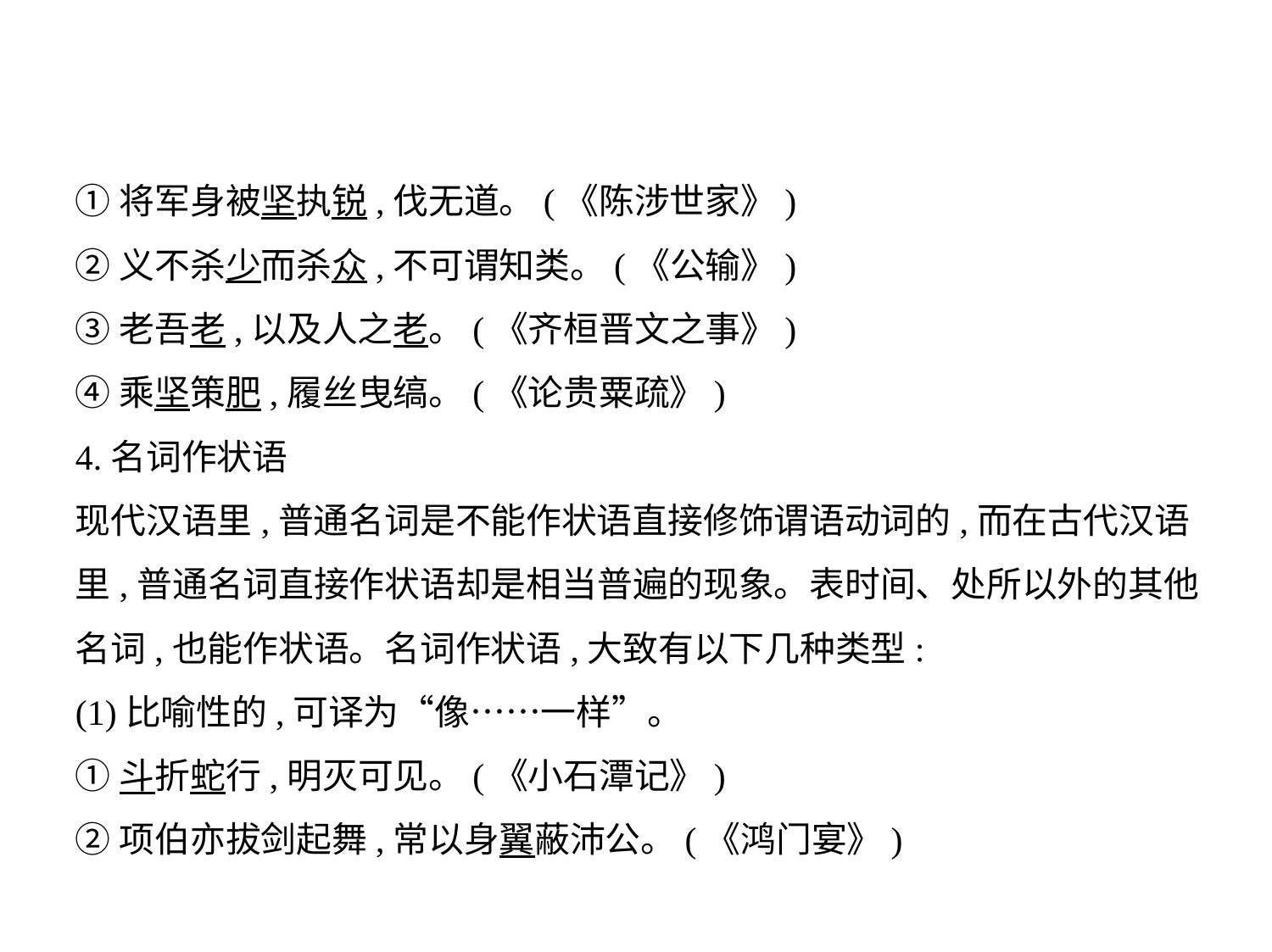

①将军身被坚执锐,伐无道。(《陈涉世家》)
②义不杀少而杀众,不可谓知类。(《公输》)
③老吾老,以及人之老。(《齐桓晋文之事》)
④乘坚策肥,履丝曳缟。(《论贵粟疏》)
4.名词作状语
现代汉语里,普通名词是不能作状语直接修饰谓语动词的,而在古代汉语
里,普通名词直接作状语却是相当普遍的现象。表时间、处所以外的其他
名词,也能作状语。名词作状语,大致有以下几种类型:
(1)比喻性的,可译为“像……一样”。
①斗折蛇行,明灭可见。(《小石潭记》)
②项伯亦拔剑起舞,常以身翼蔽沛公。(《鸿门宴》)